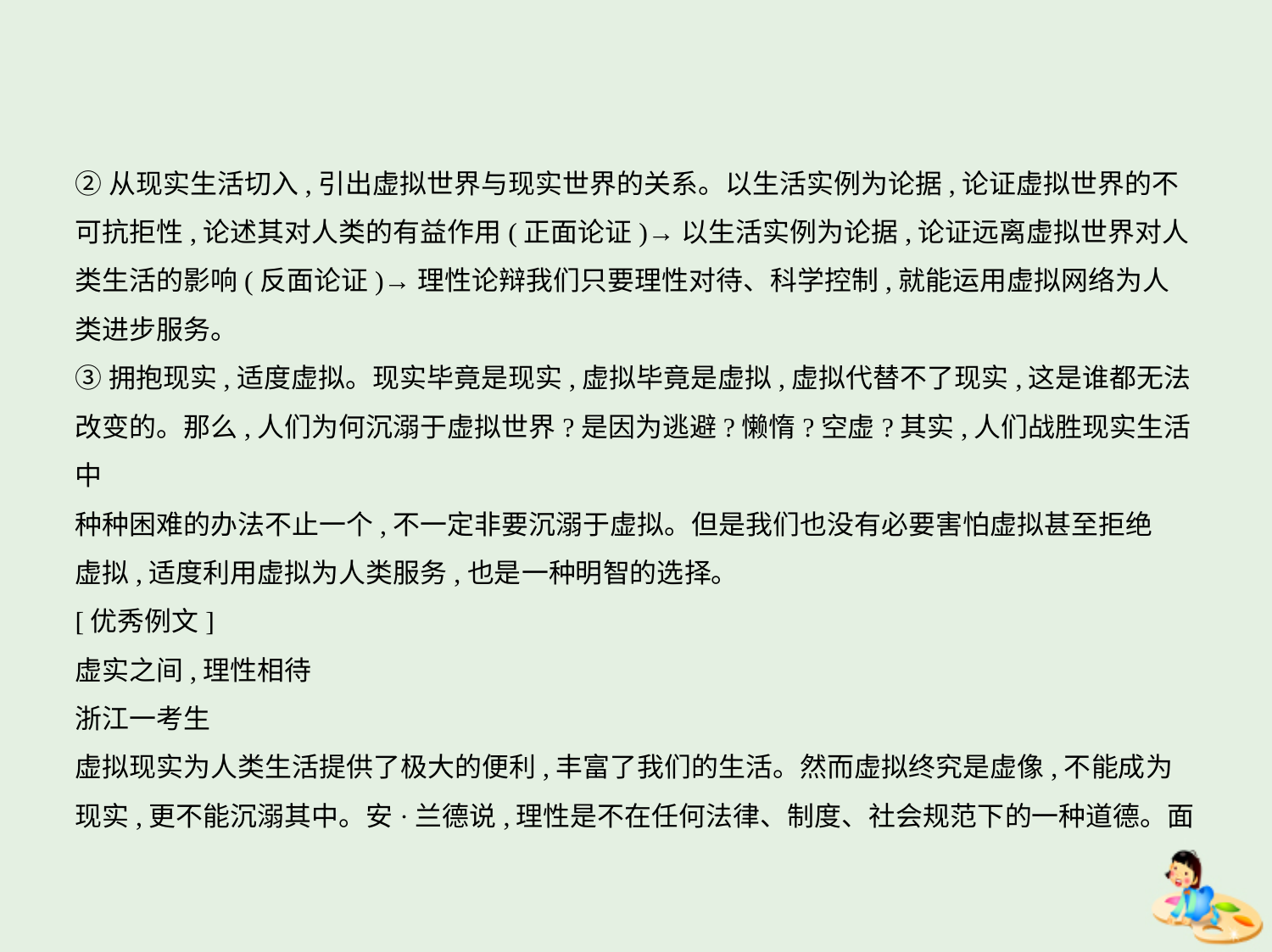

②从现实生活切入,引出虚拟世界与现实世界的关系。以生活实例为论据,论证虚拟世界的不
可抗拒性,论述其对人类的有益作用(正面论证)→以生活实例为论据,论证远离虚拟世界对人
类生活的影响(反面论证)→理性论辩我们只要理性对待、科学控制,就能运用虚拟网络为人
类进步服务。
③拥抱现实,适度虚拟。现实毕竟是现实,虚拟毕竟是虚拟,虚拟代替不了现实,这是谁都无法
改变的。那么,人们为何沉溺于虚拟世界?是因为逃避?懒惰?空虚?其实,人们战胜现实生活中
种种困难的办法不止一个,不一定非要沉溺于虚拟。但是我们也没有必要害怕虚拟甚至拒绝
虚拟,适度利用虚拟为人类服务,也是一种明智的选择。
[优秀例文]
虚实之间,理性相待
浙江一考生
虚拟现实为人类生活提供了极大的便利,丰富了我们的生活。然而虚拟终究是虚像,不能成为
现实,更不能沉溺其中。安·兰德说,理性是不在任何法律、制度、社会规范下的一种道德。面